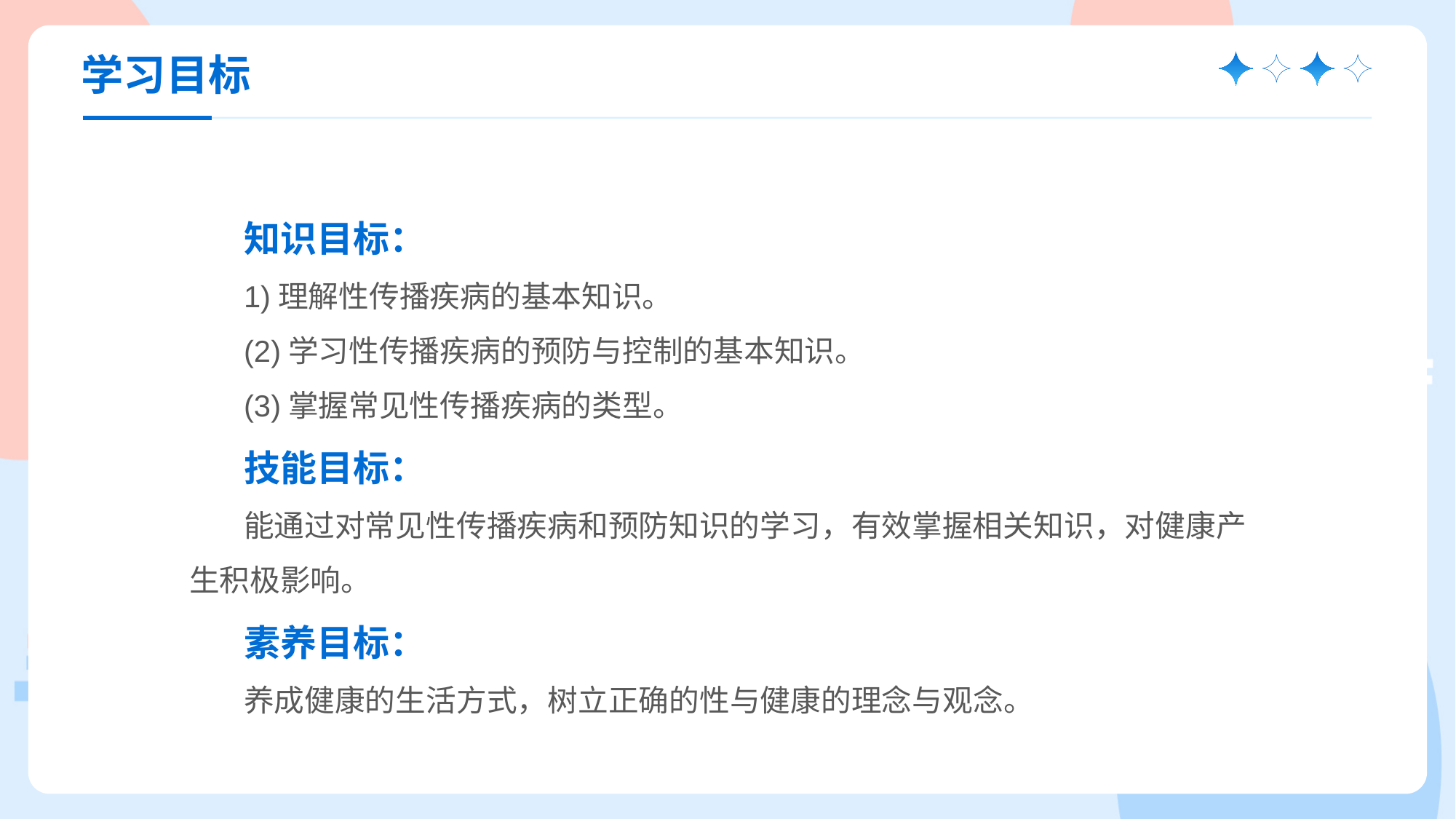

学习目标
知识目标：
1)理解性传播疾病的基本知识。
(2)学习性传播疾病的预防与控制的基本知识。
(3)掌握常见性传播疾病的类型。
技能目标：
能通过对常见性传播疾病和预防知识的学习，有效掌握相关知识，对健康产生积极影响。
素养目标：
养成健康的生活方式，树立正确的性与健康的理念与观念。